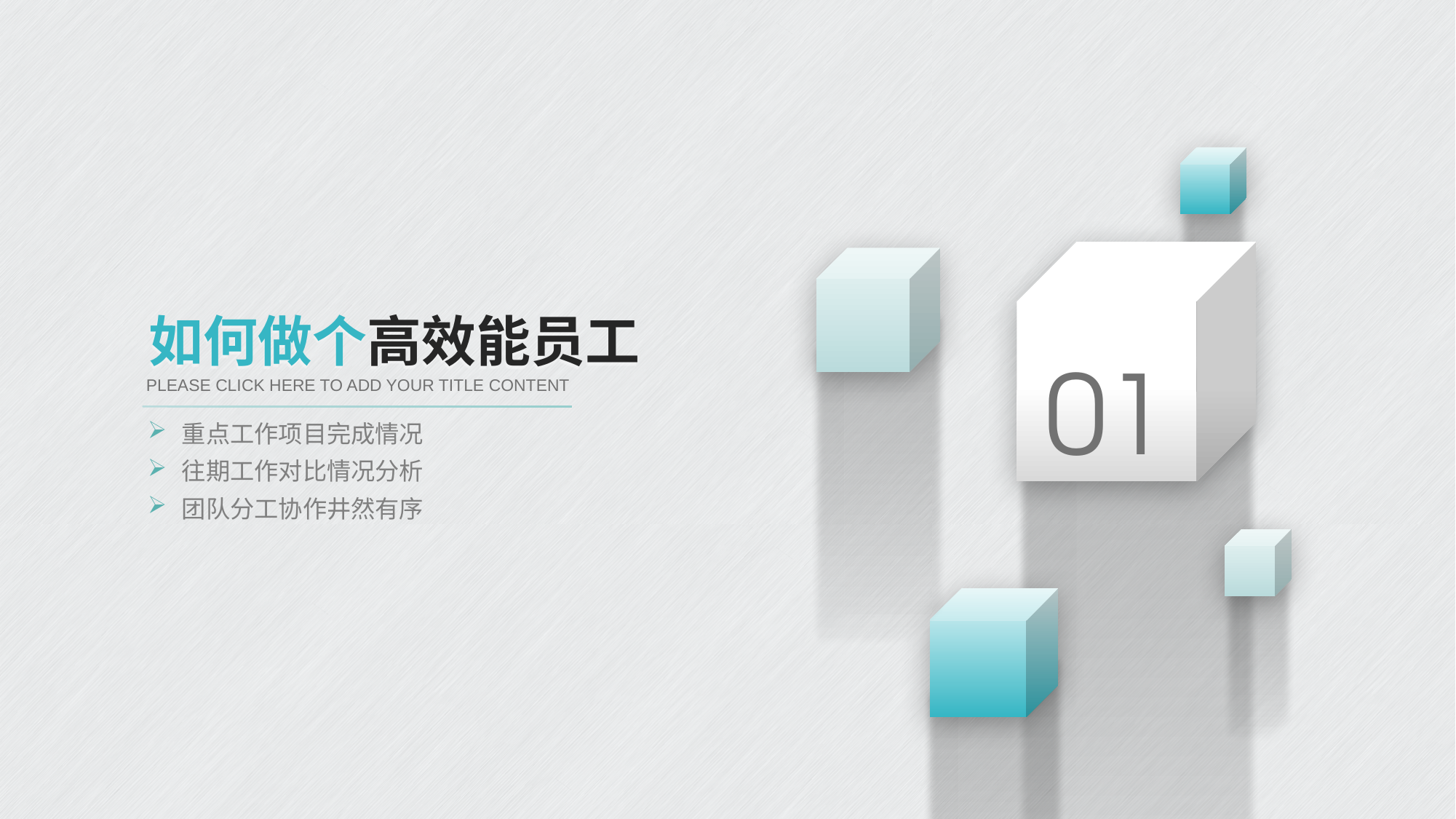

01

如何做个高效能员工
PLEASE CLICK HERE TO ADD YOUR TITLE CONTENT

重点工作项目完成情况
往期工作对比情况分析
团队分工协作井然有序